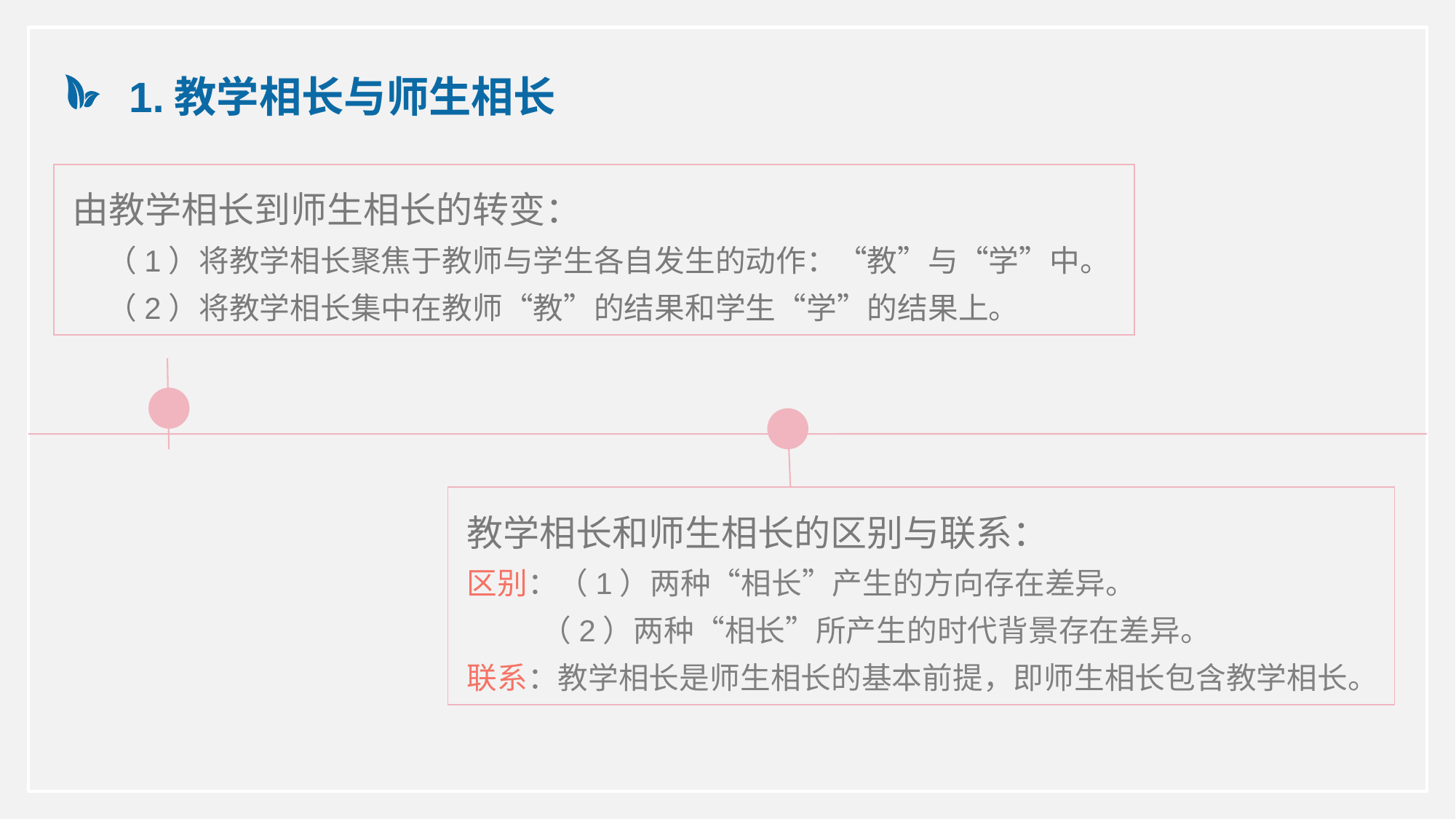

1.教学相长与师生相长

由教学相长到师生相长的转变：
    （1）将教学相长聚焦于教师与学生各自发生的动作：“教”与“学”中。
    （2）将教学相长集中在教师“教”的结果和学生“学”的结果上。

教学相长和师生相长的区别与联系：
区别：（1）两种“相长”产生的方向存在差异。
          （2）两种“相长”所产生的时代背景存在差异。
联系：教学相长是师生相长的基本前提，即师生相长包含教学相长。